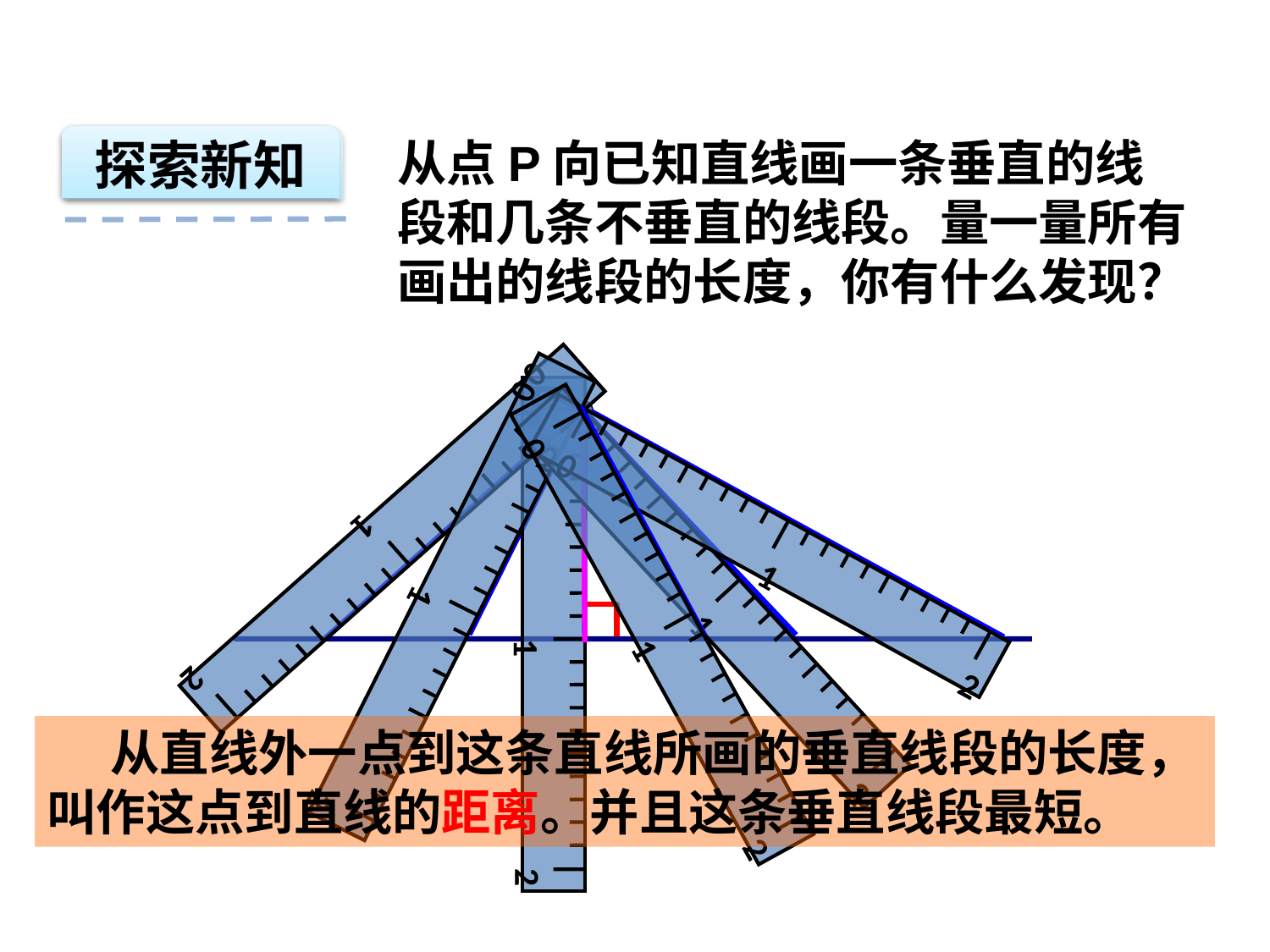

探索新知
从点P向已知直线画一条垂直的线段和几条不垂直的线段。量一量所有画出的线段的长度，你有什么发现？

P

2
0
1

2
0
1

2
0
1

2
0
1

2
0
1

2
0
1
从直线外一点到这条直线所画的垂直线段的长度，叫作这点到直线的距离。并且这条垂直线段最短。